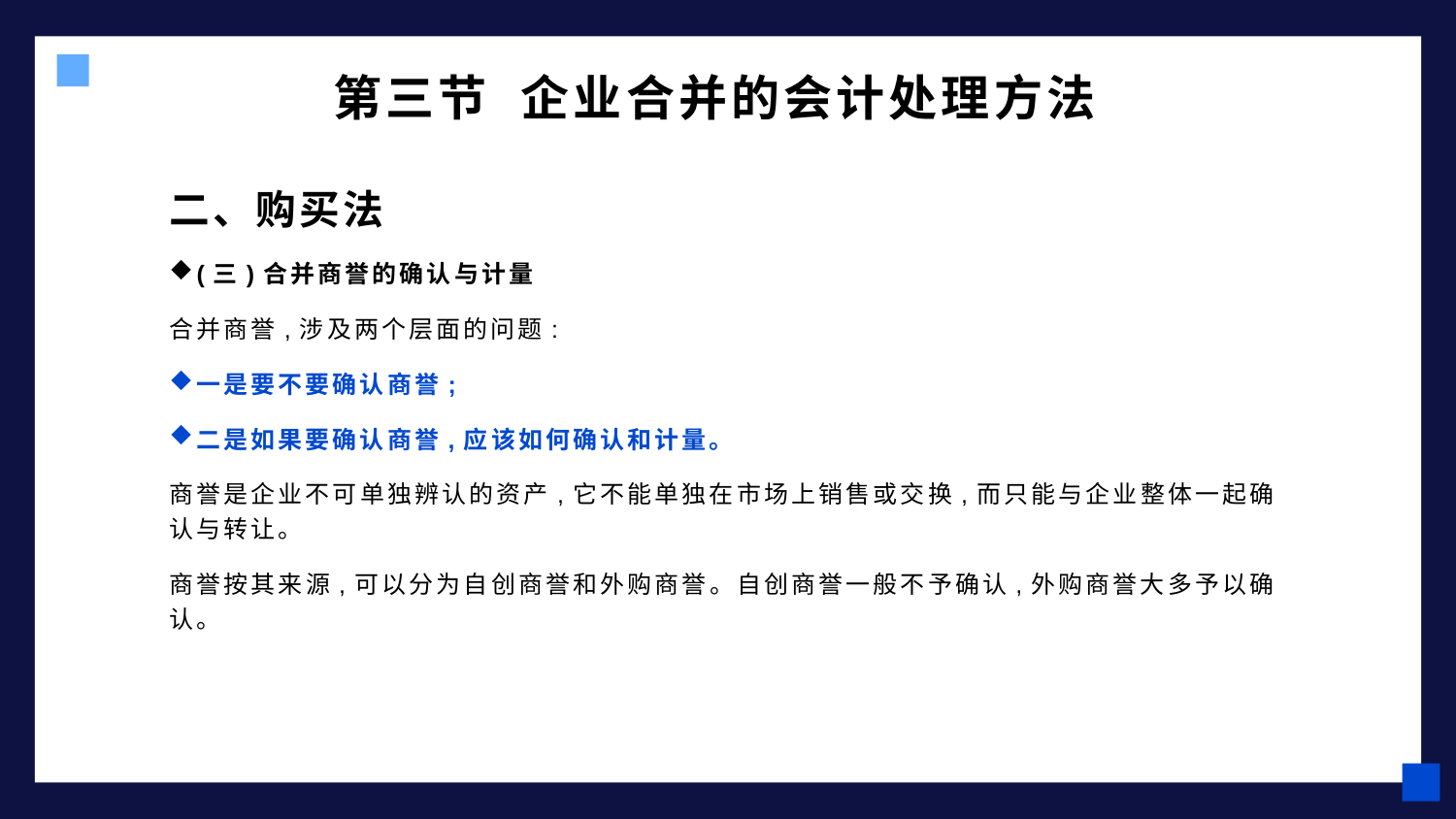

# 第三节  企业合并的会计处理方法
二、购买法
(三)合并商誉的确认与计量
合并商誉,涉及两个层面的问题:
一是要不要确认商誉;
二是如果要确认商誉,应该如何确认和计量。
商誉是企业不可单独辨认的资产,它不能单独在市场上销售或交换,而只能与企业整体一起确认与转让。
商誉按其来源,可以分为自创商誉和外购商誉。自创商誉一般不予确认,外购商誉大多予以确认。